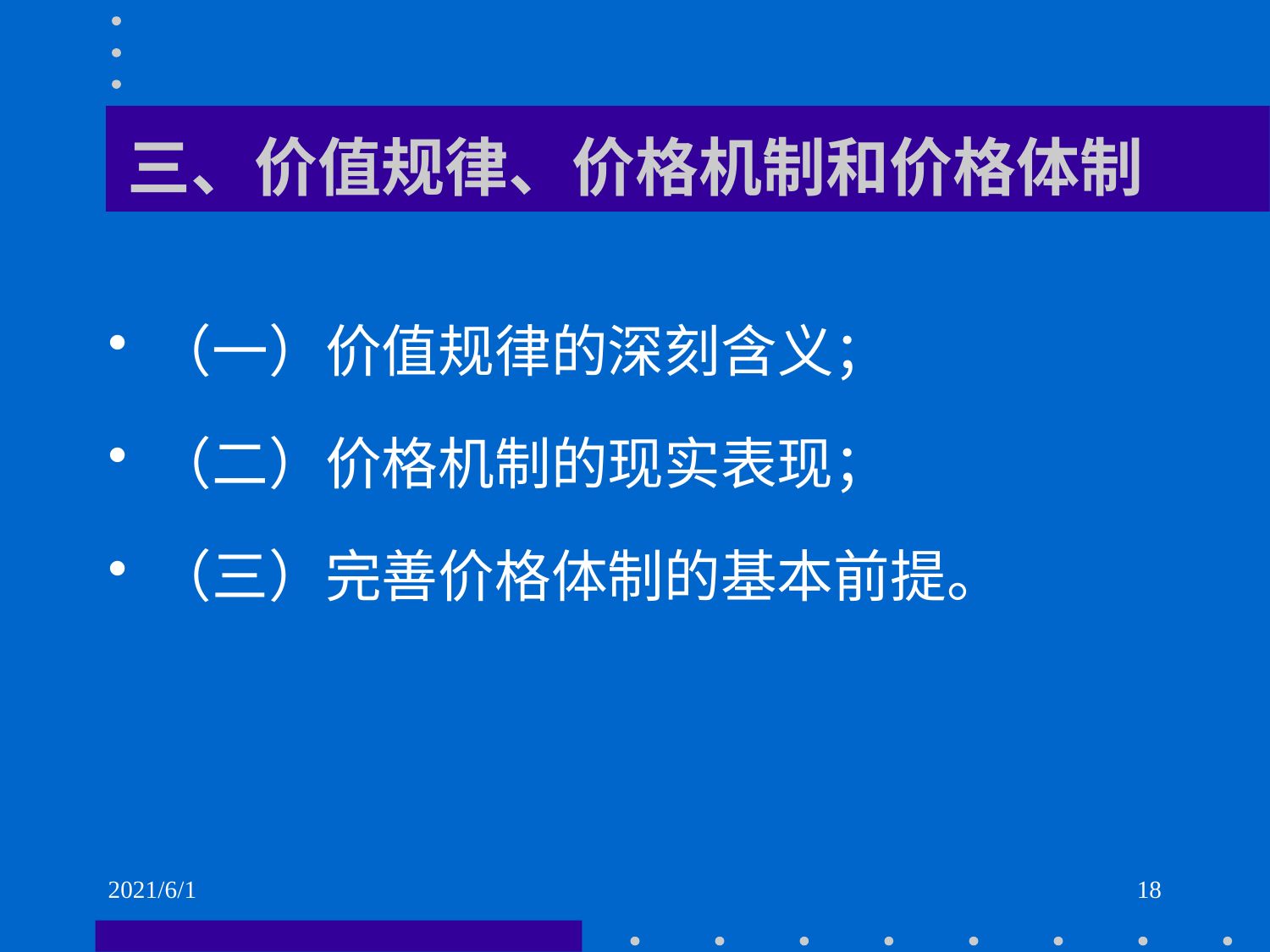

# 三、价值规律、价格机制和价格体制
（一）价值规律的深刻含义；
（二）价格机制的现实表现；
（三）完善价格体制的基本前提。
2021/6/1
18